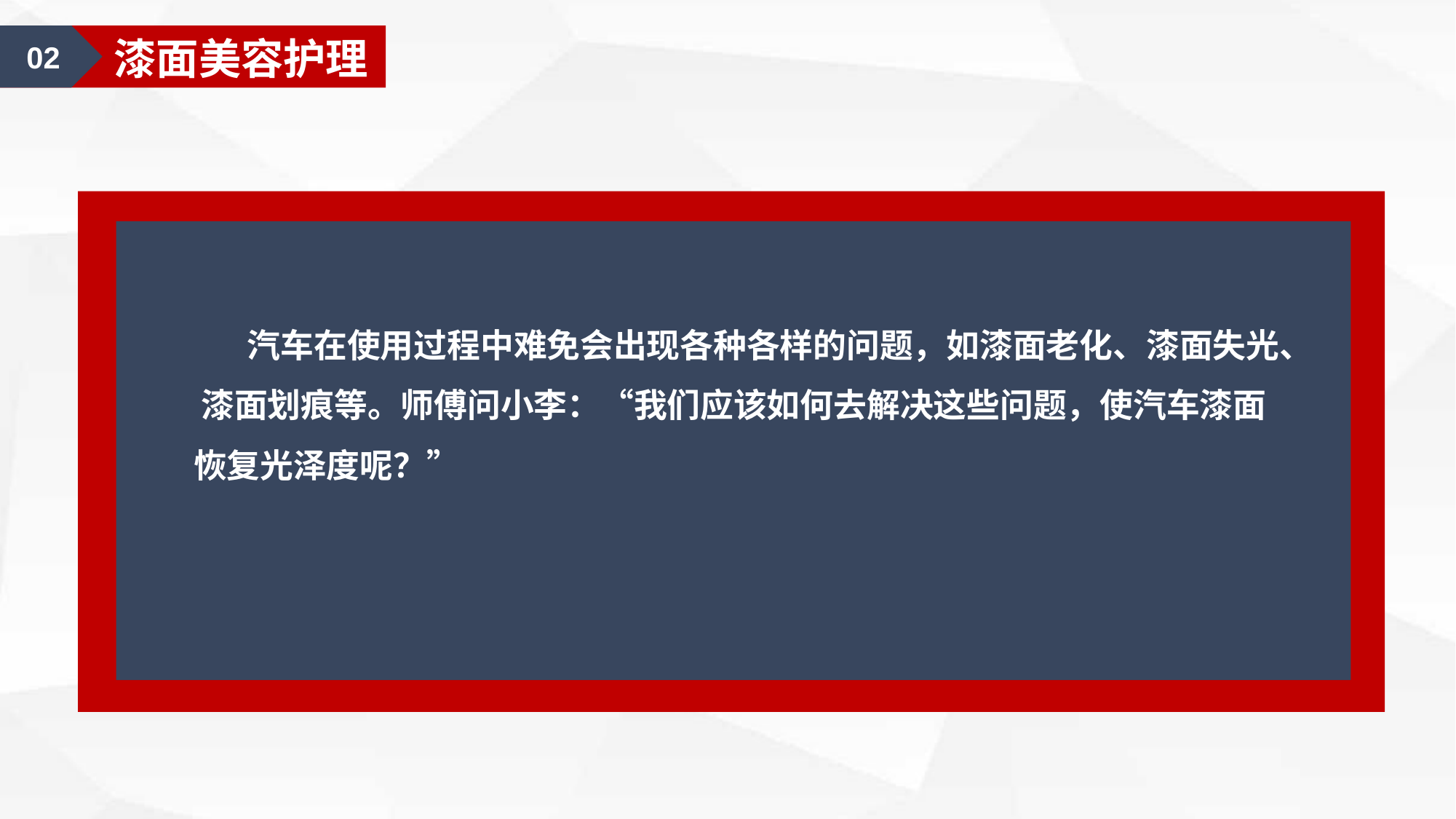

02
漆面美容护理

      汽车在使用过程中难免会出现各种各样的问题，如漆面老化、漆面失光、 漆面划痕等。师傅问小李：“我们应该如何去解决这些问题，使汽车漆面恢复光泽度呢？”